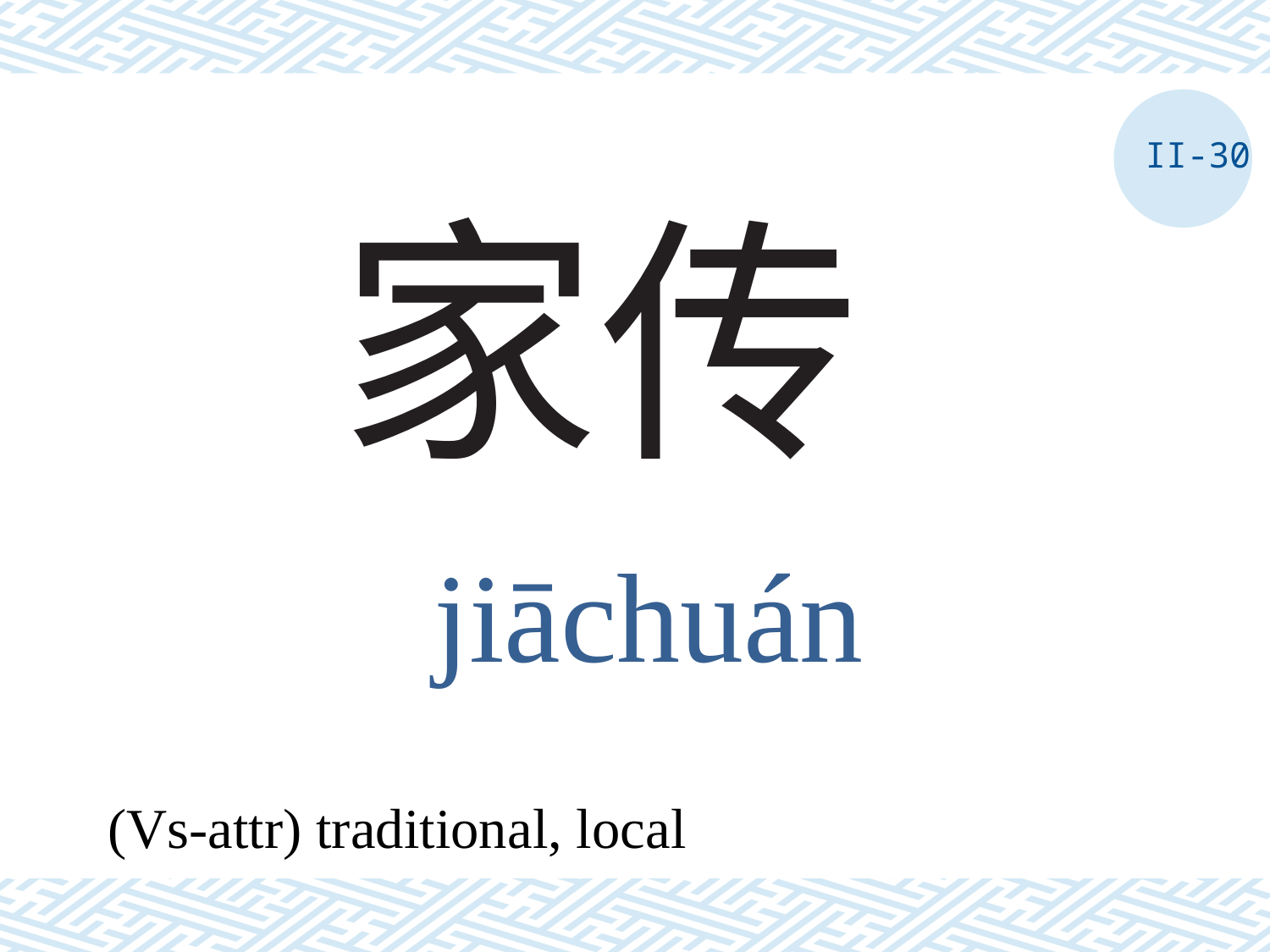

II-30

# 家传
jiāchuán
(Vs-attr) traditional, local